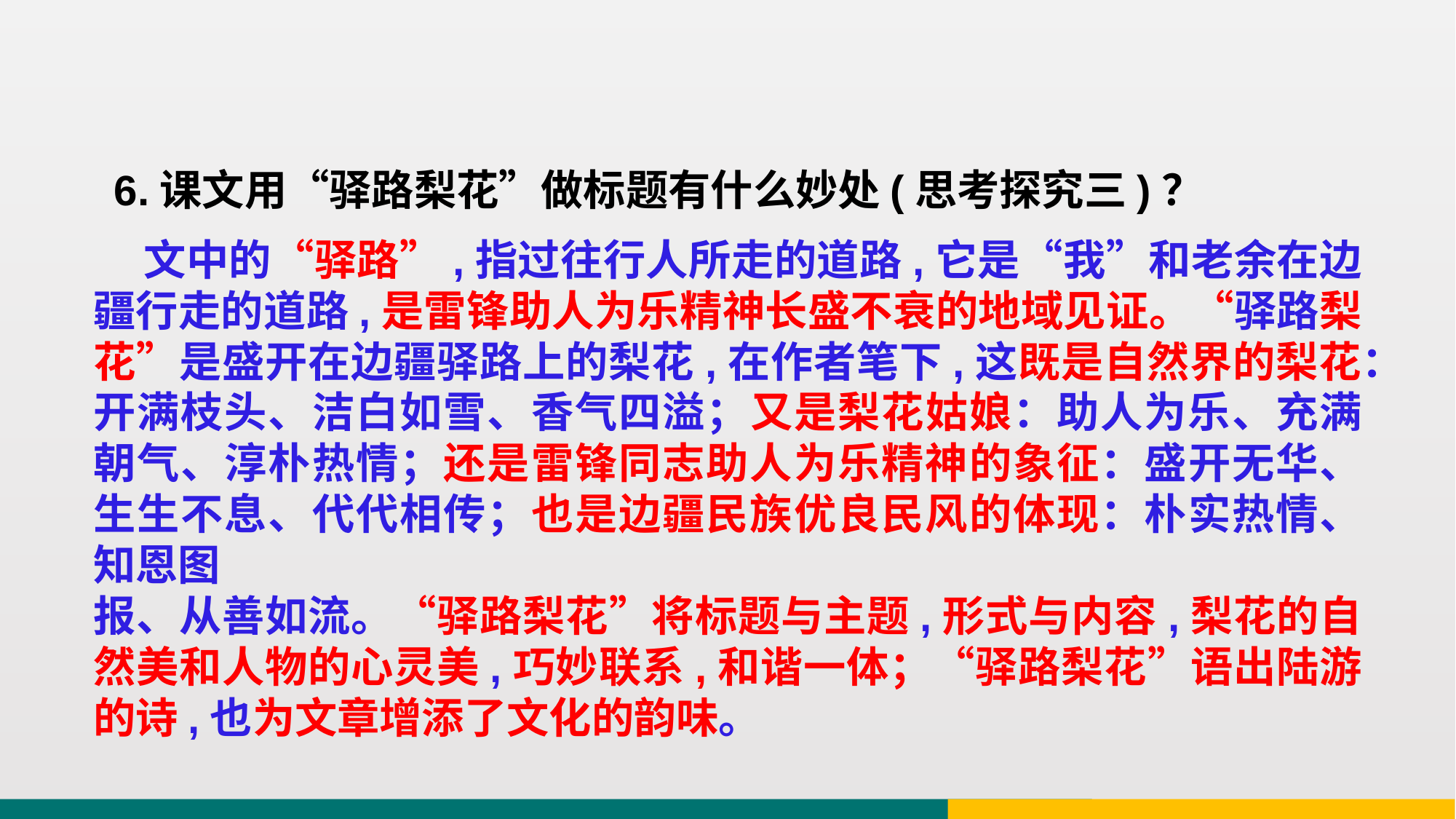

6.课文用“驿路梨花”做标题有什么妙处(思考探究三)？
    文中的“驿路”,指过往行人所走的道路,它是“我”和老余在边疆行走的道路,是雷锋助人为乐精神长盛不衰的地域见证。“驿路梨花”是盛开在边疆驿路上的梨花,在作者笔下,这既是自然界的梨花：开满枝头、洁白如雪、香气四溢；又是梨花姑娘：助人为乐、充满朝气、淳朴热情；还是雷锋同志助人为乐精神的象征：盛开无华、生生不息、代代相传；也是边疆民族优良民风的体现：朴实热情、知恩图
报、从善如流。“驿路梨花”将标题与主题,形式与内容,梨花的自然美和人物的心灵美,巧妙联系,和谐一体；“驿路梨花”语出陆游的诗,也为文章增添了文化的韵味。